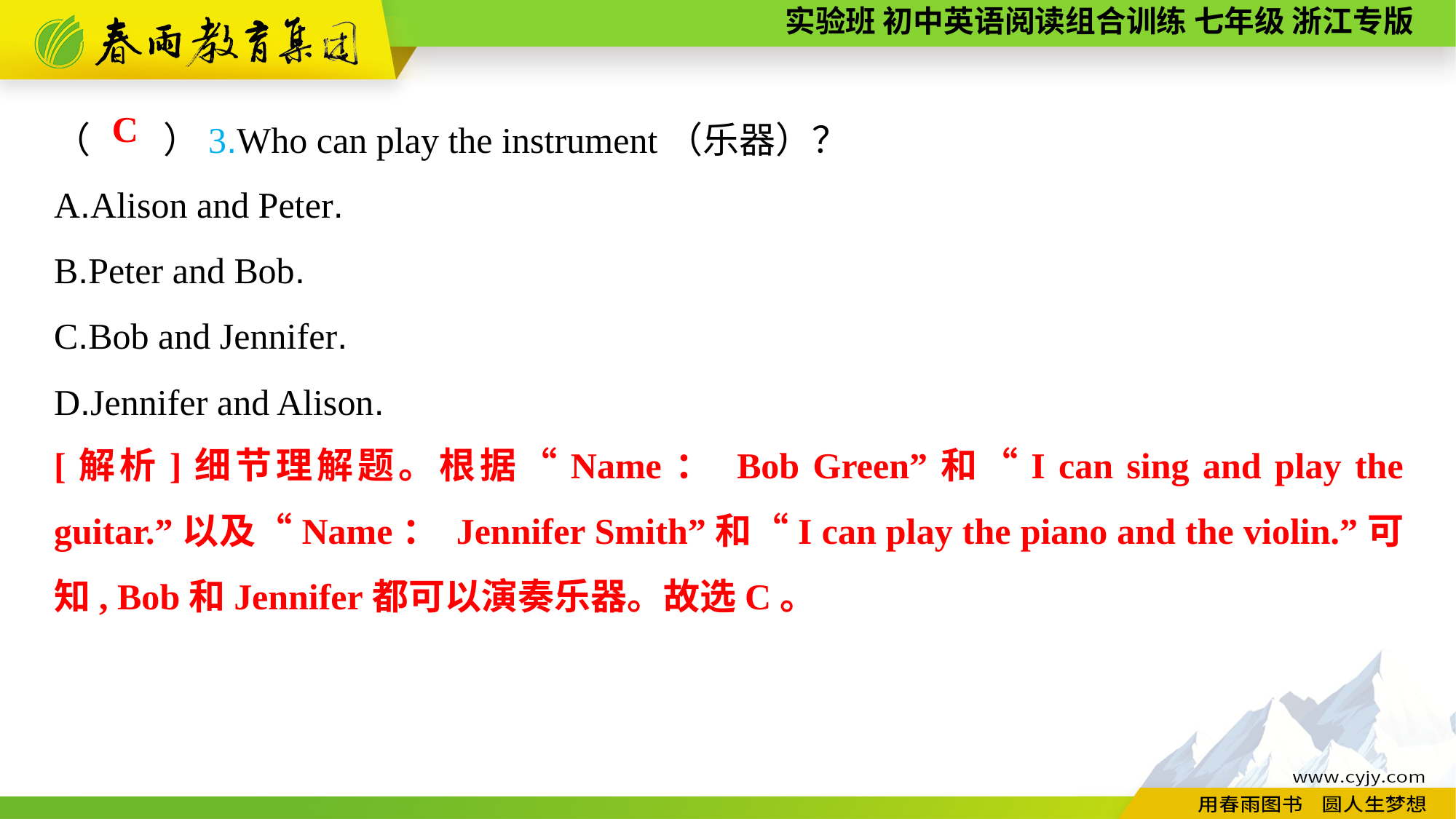

（　　）3.Who can play the instrument（乐器）？
A.Alison and Peter.
B.Peter and Bob.
C.Bob and Jennifer.
D.Jennifer and Alison.
C
[解析]细节理解题。根据“Name： Bob Green”和“I can sing and play the guitar.”以及“Name： Jennifer Smith”和“I can play the piano and the violin.”可知, Bob和Jennifer都可以演奏乐器。故选C。